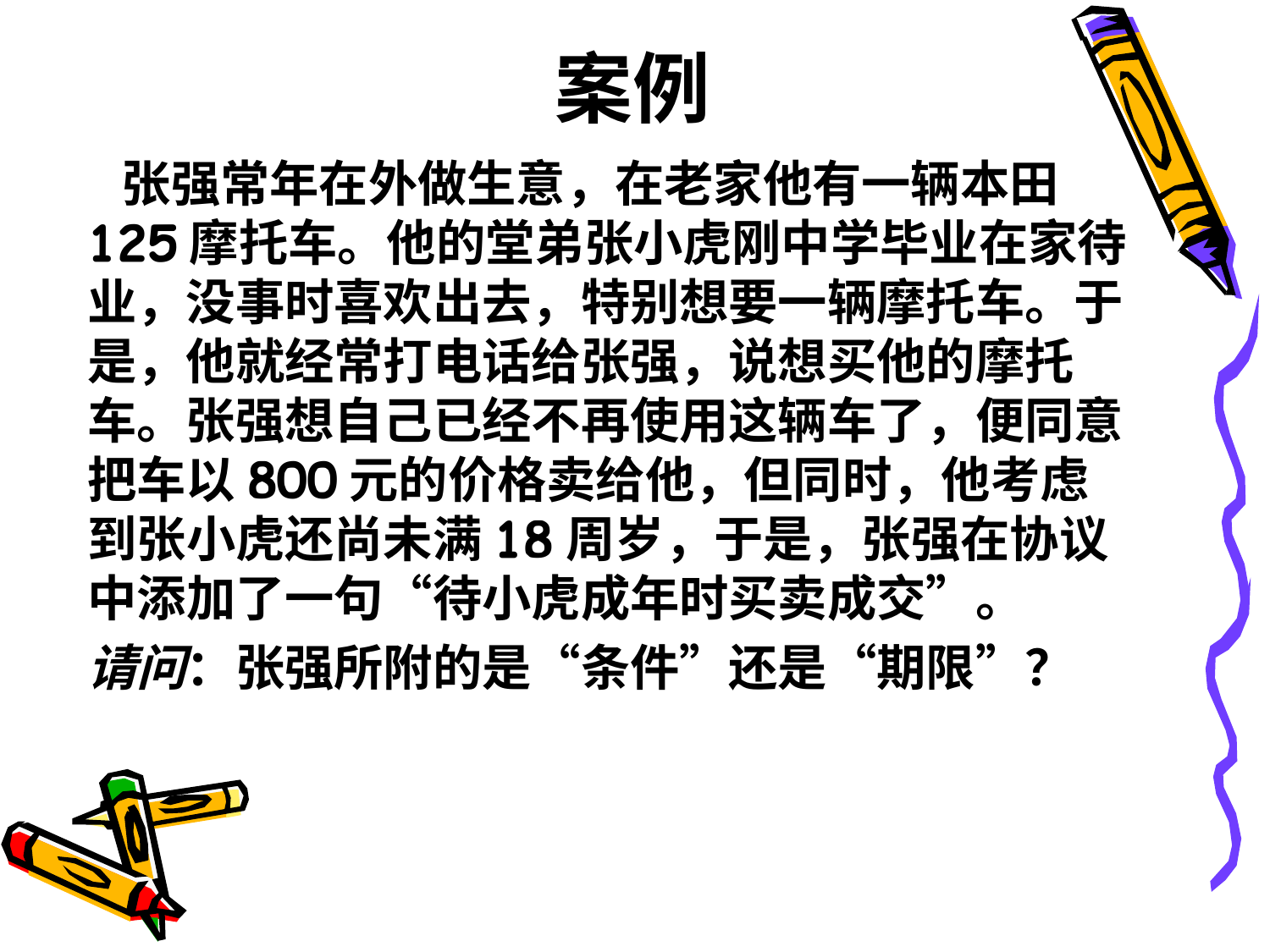

# 案例
  张强常年在外做生意，在老家他有一辆本田125摩托车。他的堂弟张小虎刚中学毕业在家待业，没事时喜欢出去，特别想要一辆摩托车。于是，他就经常打电话给张强，说想买他的摩托车。张强想自己已经不再使用这辆车了，便同意把车以800元的价格卖给他，但同时，他考虑到张小虎还尚未满18周岁，于是，张强在协议中添加了一句“待小虎成年时买卖成交”。
请问：张强所附的是“条件”还是“期限”？